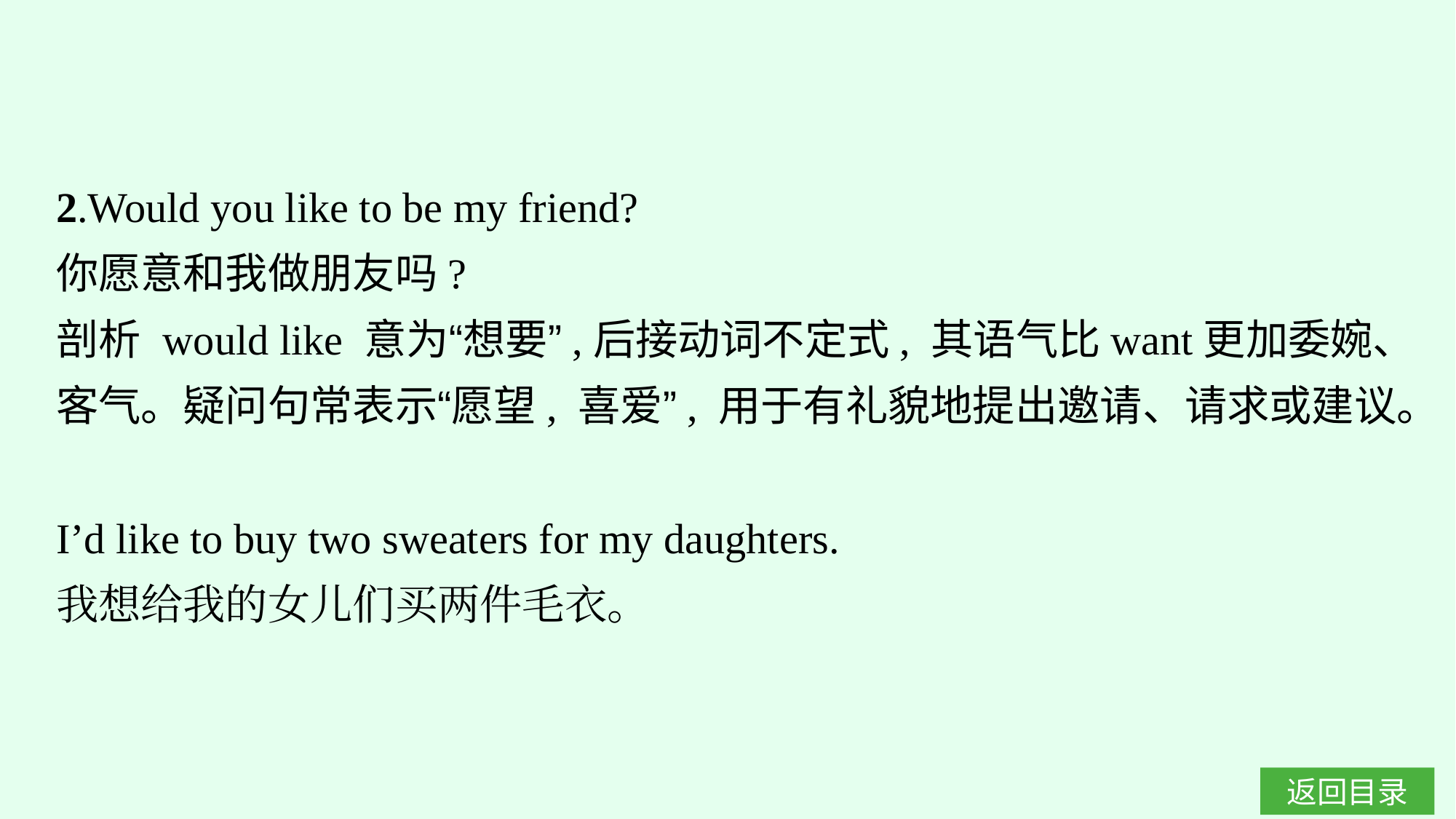

2.Would you like to be my friend?
你愿意和我做朋友吗?
剖析 would like 意为“想要”,后接动词不定式, 其语气比want更加委婉、客气。疑问句常表示“愿望, 喜爱”, 用于有礼貌地提出邀请、请求或建议。
I’d like to buy two sweaters for my daughters.
我想给我的女儿们买两件毛衣。